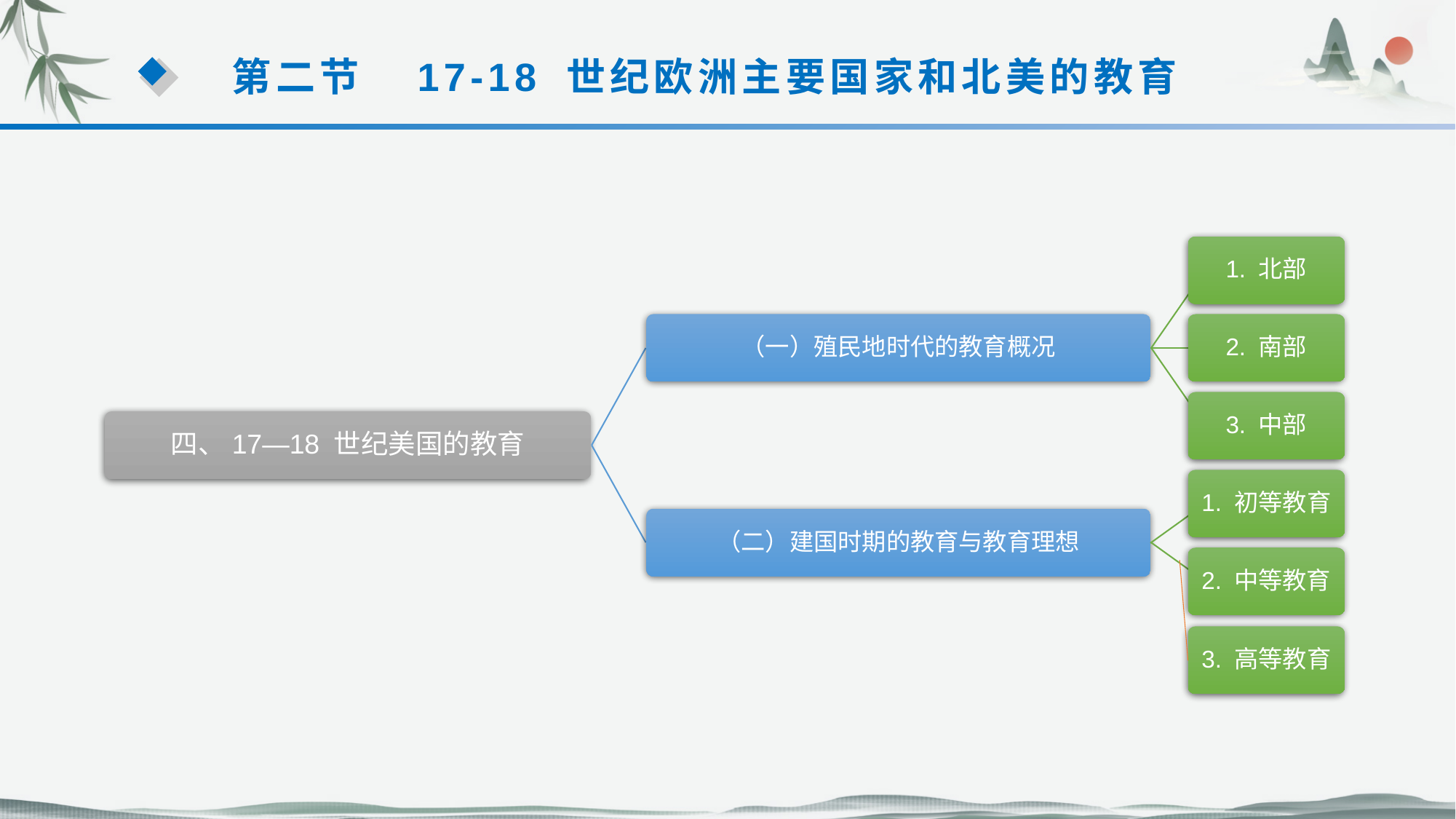

第二节　17-18 世纪欧洲主要国家和北美的教育

1. 北部

（一）殖民地时代的教育概况

2. 南部

3. 中部
四、17—18 世纪美国的教育

（二）建国时期的教育与教育理想
1. 初等教育

3. 高等教育
2. 中等教育